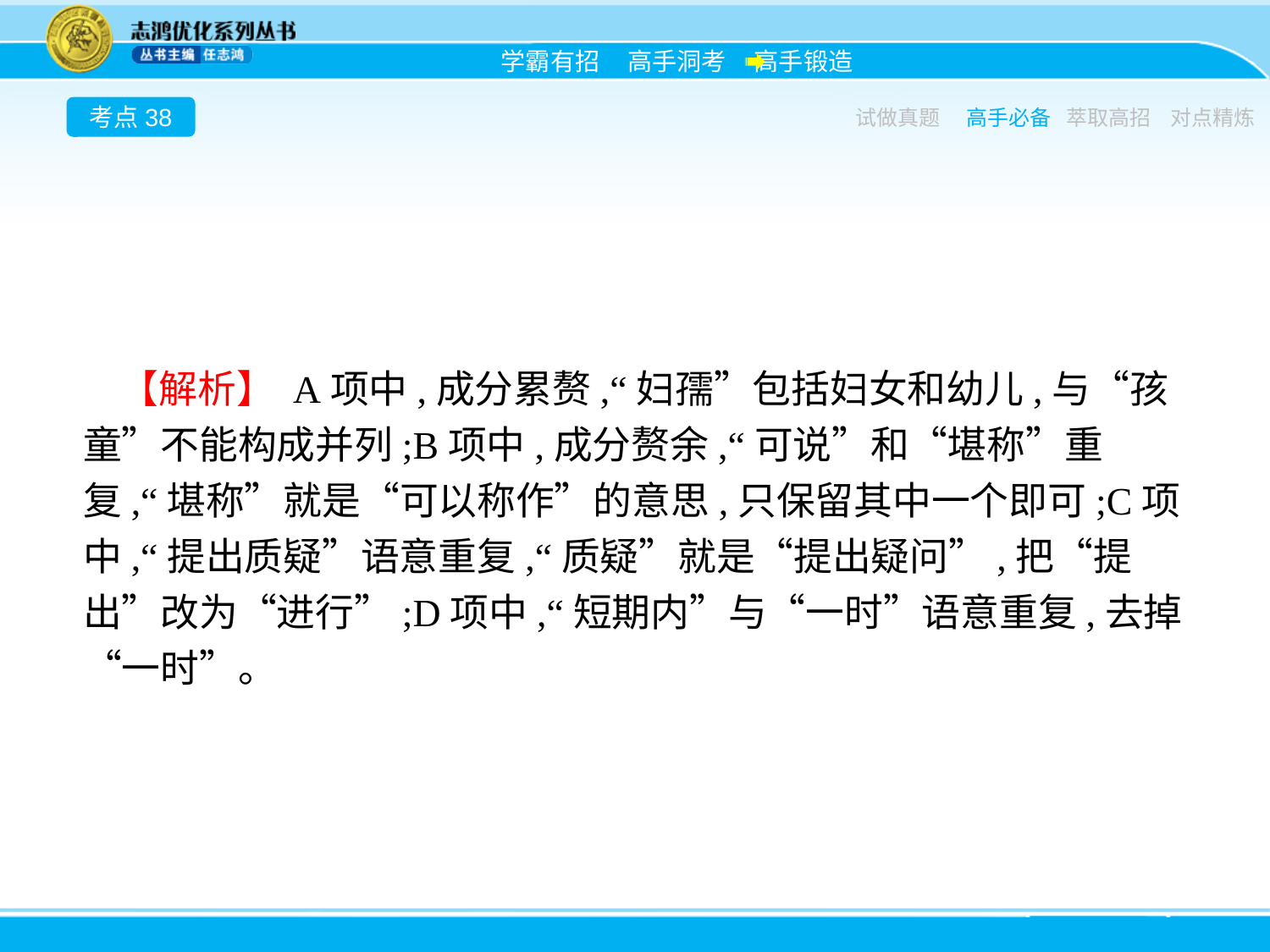

考点38
试做真题
高手必备
萃取高招
对点精炼
【解析】 A项中,成分累赘,“妇孺”包括妇女和幼儿,与“孩童”不能构成并列;B项中,成分赘余,“可说”和“堪称”重复,“堪称”就是“可以称作”的意思,只保留其中一个即可;C项中,“提出质疑”语意重复,“质疑”就是“提出疑问”,把“提出”改为“进行”;D项中,“短期内”与“一时”语意重复,去掉“一时”。